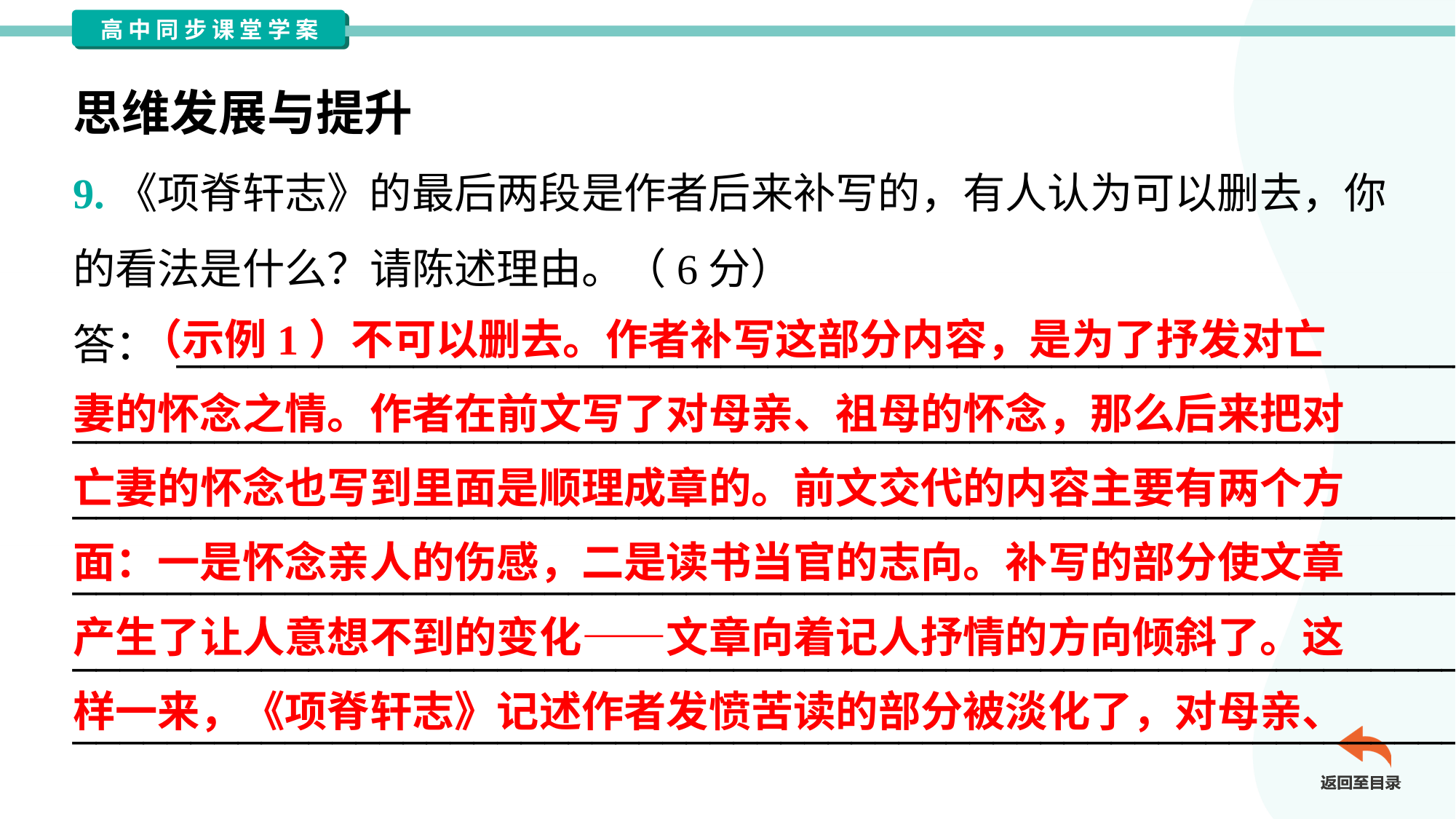

思维发展与提升
9.《项脊轩志》的最后两段是作者后来补写的，有人认为可以删去，你
的看法是什么？请陈述理由。（6分）
答： ________________________________________________________
_____________________________________________________________
_____________________________________________________________
_____________________________________________________________
_____________________________________________________________
_____________________________________________________________
      （示例1）不可以删去。作者补写这部分内容，是为了抒发对亡
妻的怀念之情。作者在前文写了对母亲、祖母的怀念，那么后来把对
亡妻的怀念也写到里面是顺理成章的。前文交代的内容主要有两个方
面：一是怀念亲人的伤感，二是读书当官的志向。补写的部分使文章
产生了让人意想不到的变化——文章向着记人抒情的方向倾斜了。这
样一来，《项脊轩志》记述作者发愤苦读的部分被淡化了，对母亲、